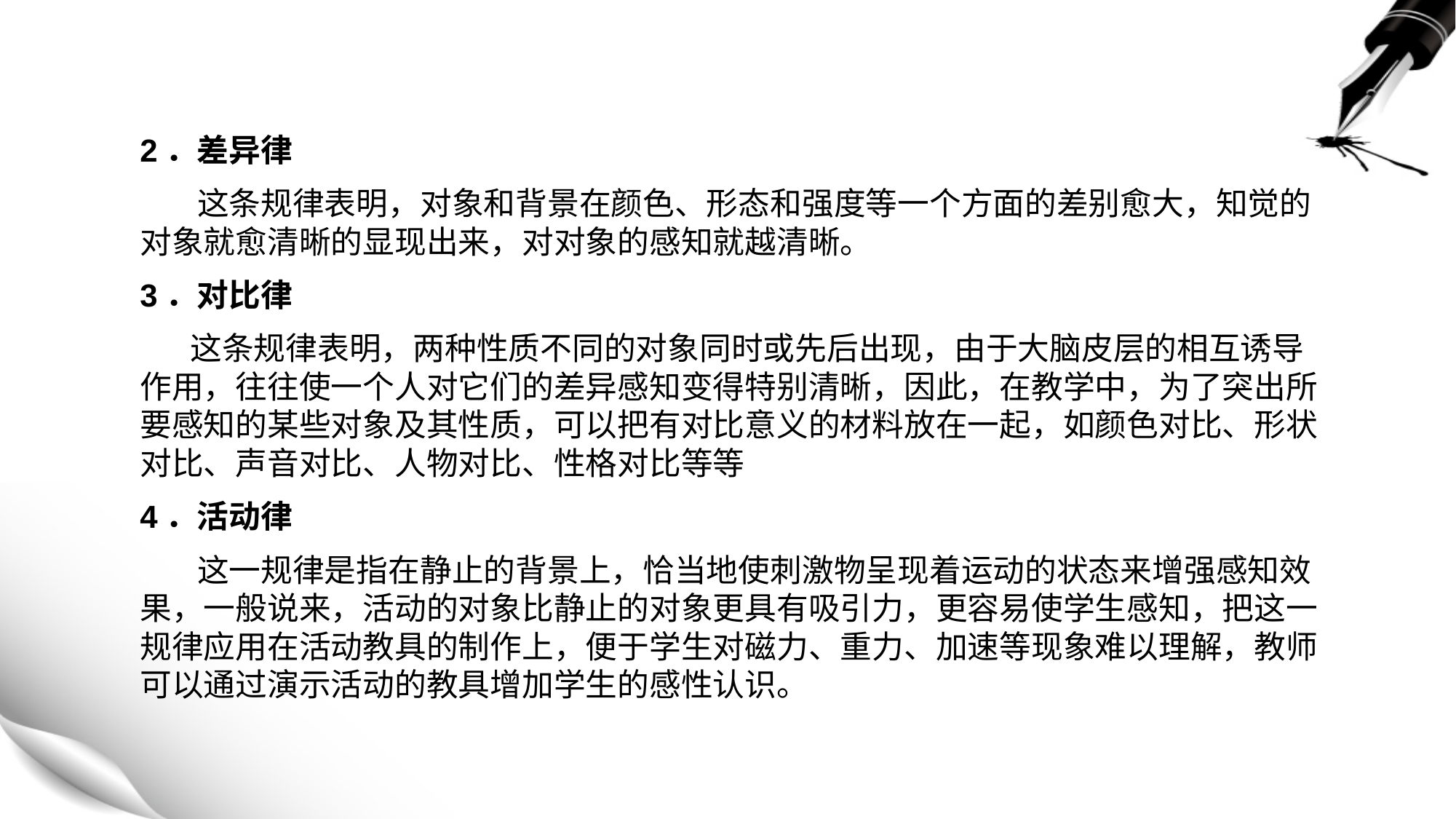

2．差异律
       这条规律表明，对象和背景在颜色、形态和强度等一个方面的差别愈大，知觉的对象就愈清晰的显现出来，对对象的感知就越清晰。
3．对比律
      这条规律表明，两种性质不同的对象同时或先后出现，由于大脑皮层的相互诱导作用，往往使一个人对它们的差异感知变得特别清晰，因此，在教学中，为了突出所要感知的某些对象及其性质，可以把有对比意义的材料放在一起，如颜色对比、形状对比、声音对比、人物对比、性格对比等等
4．活动律
       这一规律是指在静止的背景上，恰当地使刺激物呈现着运动的状态来增强感知效果，一般说来，活动的对象比静止的对象更具有吸引力，更容易使学生感知，把这一规律应用在活动教具的制作上，便于学生对磁力、重力、加速等现象难以理解，教师可以通过演示活动的教具增加学生的感性认识。